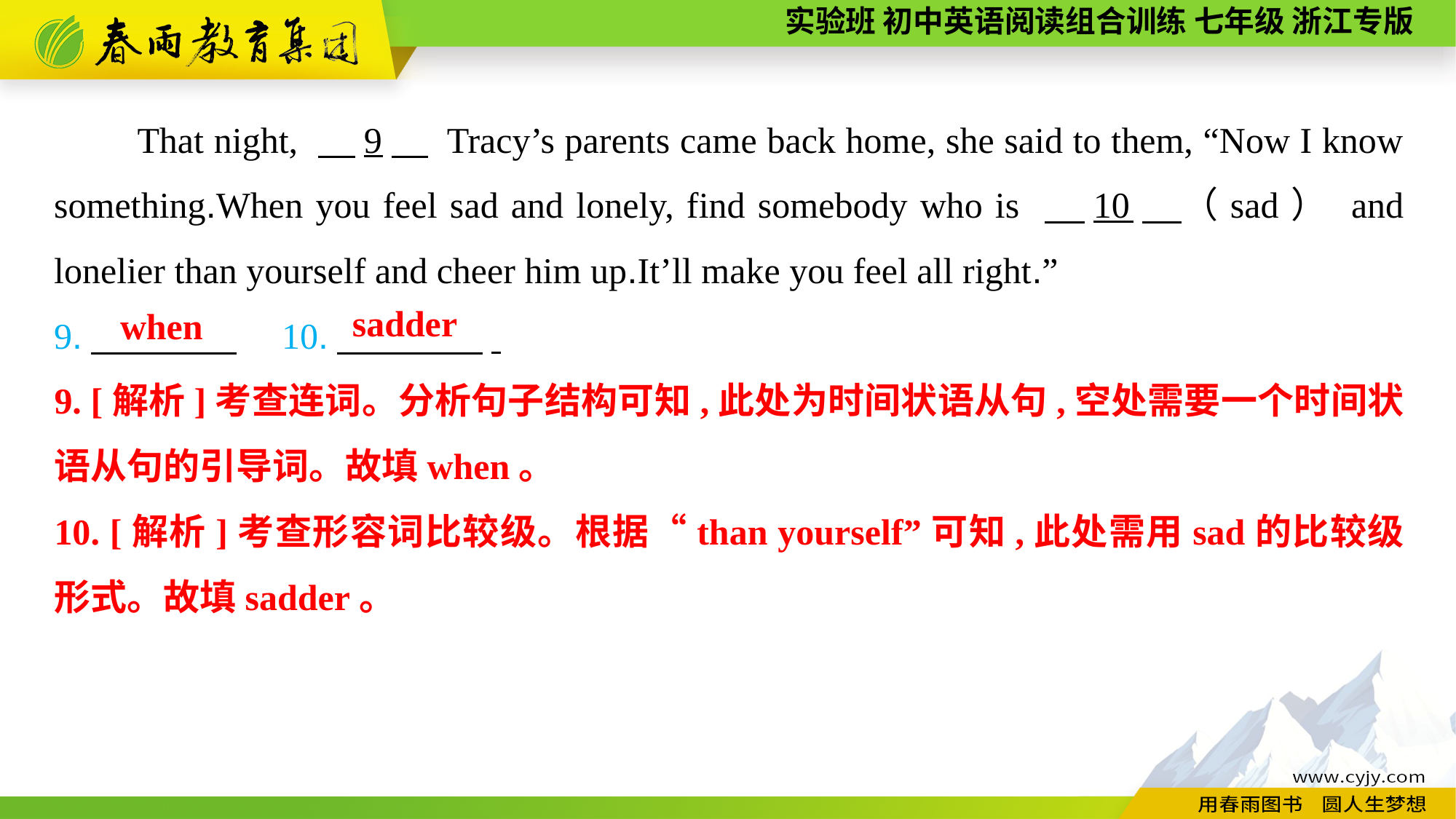

That night, 　9　 Tracy’s parents came back home, she said to them, “Now I know something.When you feel sad and lonely, find somebody who is 　10　（sad） and lonelier than yourself and cheer him up.It’ll make you feel all right.”
9.　　　　　10.　　　　.
sadder
when
9. [解析]考查连词。分析句子结构可知,此处为时间状语从句,空处需要一个时间状语从句的引导词。故填when。
10. [解析]考查形容词比较级。根据“than yourself”可知,此处需用sad的比较级形式。故填sadder。